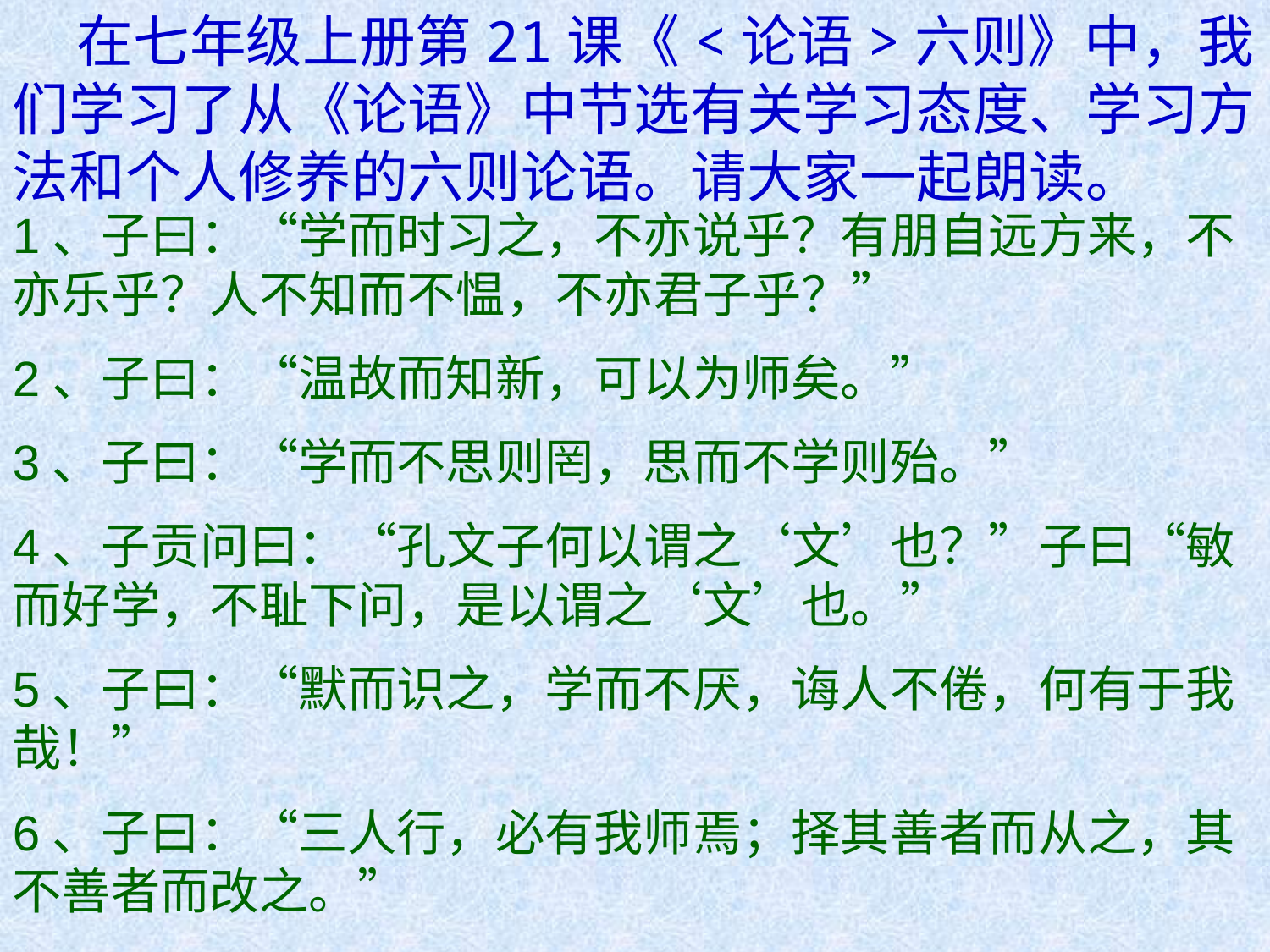

在七年级上册第21课《<论语>六则》中，我们学习了从《论语》中节选有关学习态度、学习方法和个人修养的六则论语。请大家一起朗读。

1、子曰：“学而时习之，不亦说乎？有朋自远方来，不亦乐乎？人不知而不愠，不亦君子乎？”
2、子曰：“温故而知新，可以为师矣。”
3、子曰：“学而不思则罔，思而不学则殆。”
4、子贡问曰：“孔文子何以谓之‘文’也？”子曰“敏而好学，不耻下问，是以谓之‘文’也。”
5、子曰：“默而识之，学而不厌，诲人不倦，何有于我哉！”
6、子曰：“三人行，必有我师焉；择其善者而从之，其不善者而改之。”